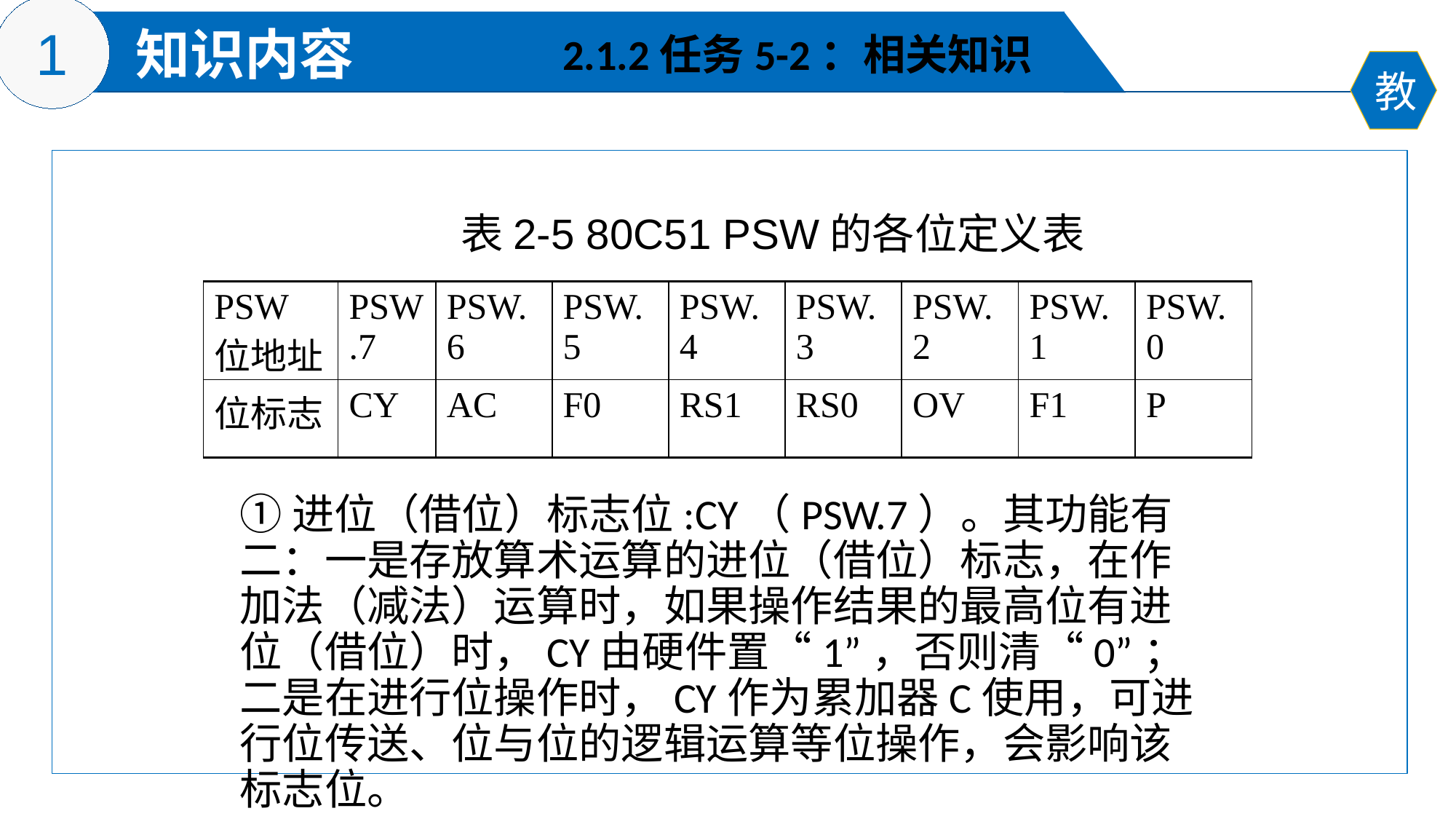

2.1.2任务5-2：相关知识

                  表2-5 80C51 PSW的各位定义表
| PSW位地址 | PSW.7 | PSW.6 | PSW.5 | PSW.4 | PSW.3 | PSW.2 | PSW.1 | PSW.0 |
| --- | --- | --- | --- | --- | --- | --- | --- | --- |
| 位标志 | CY | AC | F0 | RS1 | RS0 | OV | F1 | P |
①进位（借位）标志位:CY（PSW.7）。其功能有二：一是存放算术运算的进位（借位）标志，在作加法（减法）运算时，如果操作结果的最高位有进位（借位）时，CY由硬件置“1”，否则清“0”；二是在进行位操作时，CY作为累加器C使用，可进行位传送、位与位的逻辑运算等位操作，会影响该标志位。